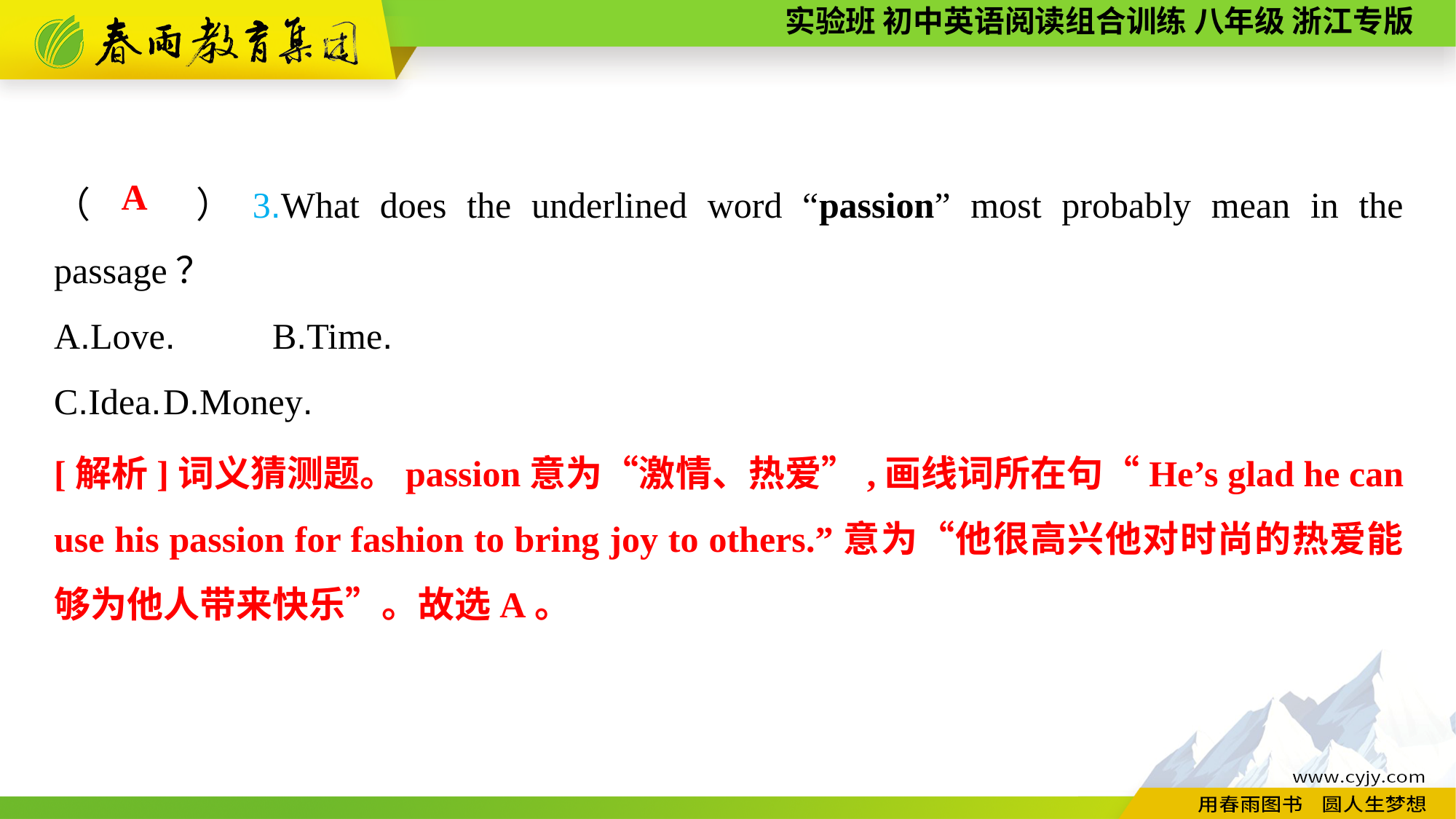

（　　）3.What does the underlined word “passion” most probably mean in the passage？
A.Love.	B.Time.
C.Idea.	D.Money.
A
[解析]词义猜测题。passion意为“激情、热爱”,画线词所在句“He’s glad he can use his passion for fashion to bring joy to others.”意为“他很高兴他对时尚的热爱能够为他人带来快乐”。故选A。